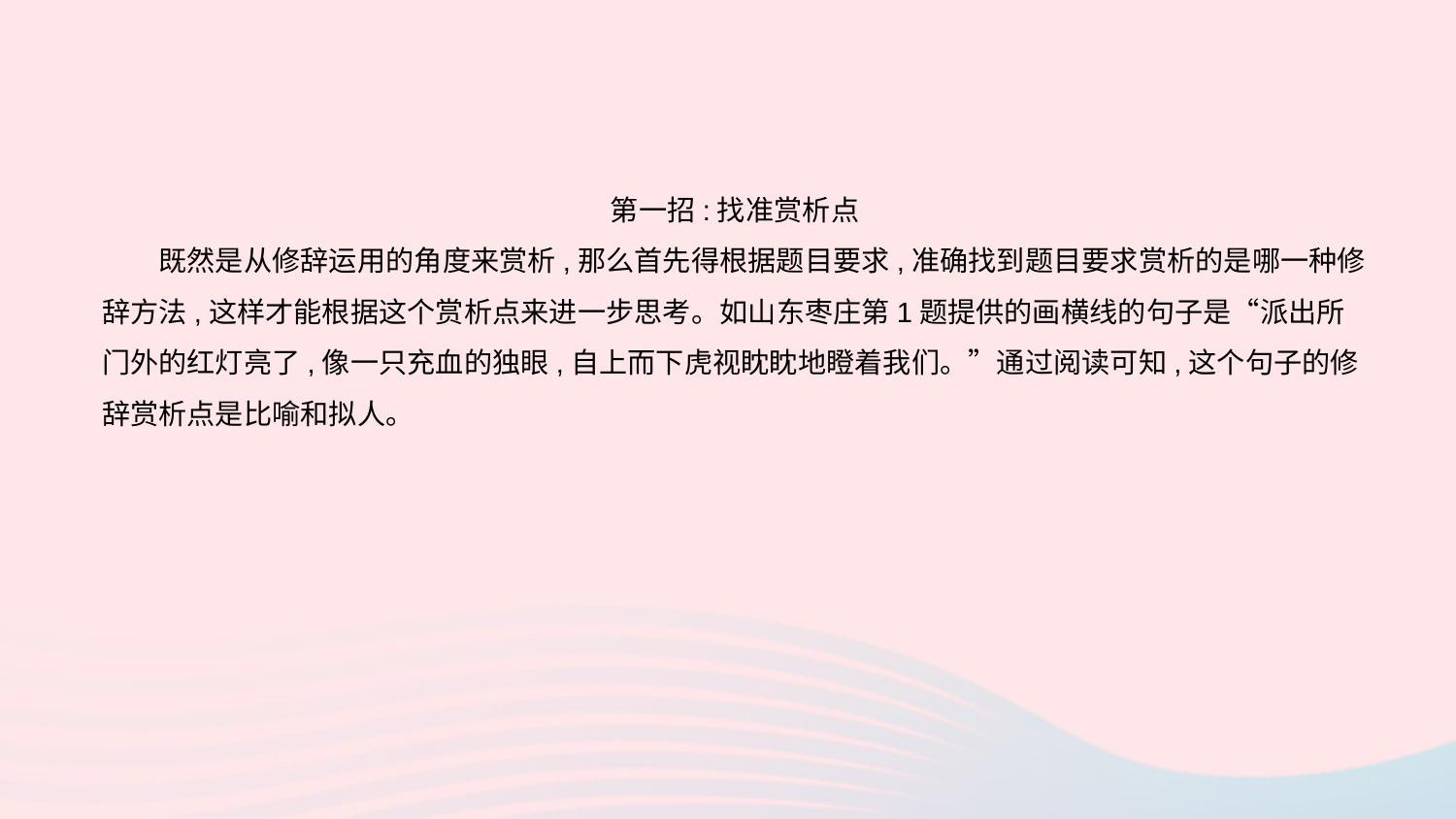

第一招:找准赏析点
　　既然是从修辞运用的角度来赏析,那么首先得根据题目要求,准确找到题目要求赏析的是哪一种修辞方法,这样才能根据这个赏析点来进一步思考。如山东枣庄第1题提供的画横线的句子是“派出所门外的红灯亮了,像一只充血的独眼,自上而下虎视眈眈地瞪着我们。”通过阅读可知,这个句子的修辞赏析点是比喻和拟人。